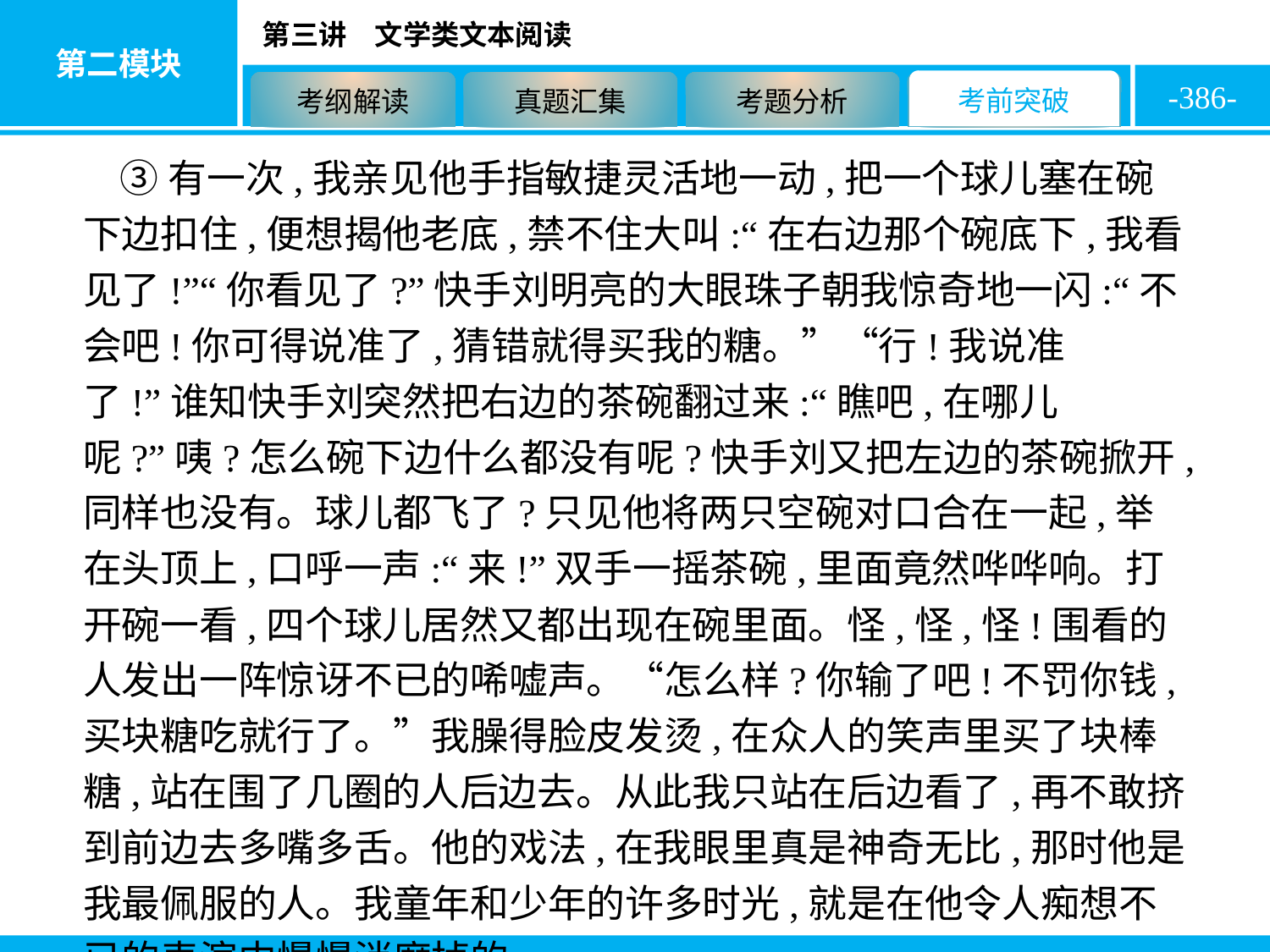

-386-
③有一次,我亲见他手指敏捷灵活地一动,把一个球儿塞在碗下边扣住,便想揭他老底,禁不住大叫:“在右边那个碗底下,我看见了!”“你看见了?”快手刘明亮的大眼珠子朝我惊奇地一闪:“不会吧!你可得说准了,猜错就得买我的糖。”“行!我说准了!”谁知快手刘突然把右边的茶碗翻过来:“瞧吧,在哪儿呢?”咦?怎么碗下边什么都没有呢?快手刘又把左边的茶碗掀开,同样也没有。球儿都飞了?只见他将两只空碗对口合在一起,举在头顶上,口呼一声:“来!”双手一摇茶碗,里面竟然哗哗响。打开碗一看,四个球儿居然又都出现在碗里面。怪,怪,怪!围看的人发出一阵惊讶不已的唏嘘声。“怎么样?你输了吧!不罚你钱,买块糖吃就行了。”我臊得脸皮发烫,在众人的笑声里买了块棒糖,站在围了几圈的人后边去。从此我只站在后边看了,再不敢挤到前边去多嘴多舌。他的戏法,在我眼里真是神奇无比,那时他是我最佩服的人。我童年和少年的许多时光,就是在他令人痴想不已的表演中慢慢消磨掉的。